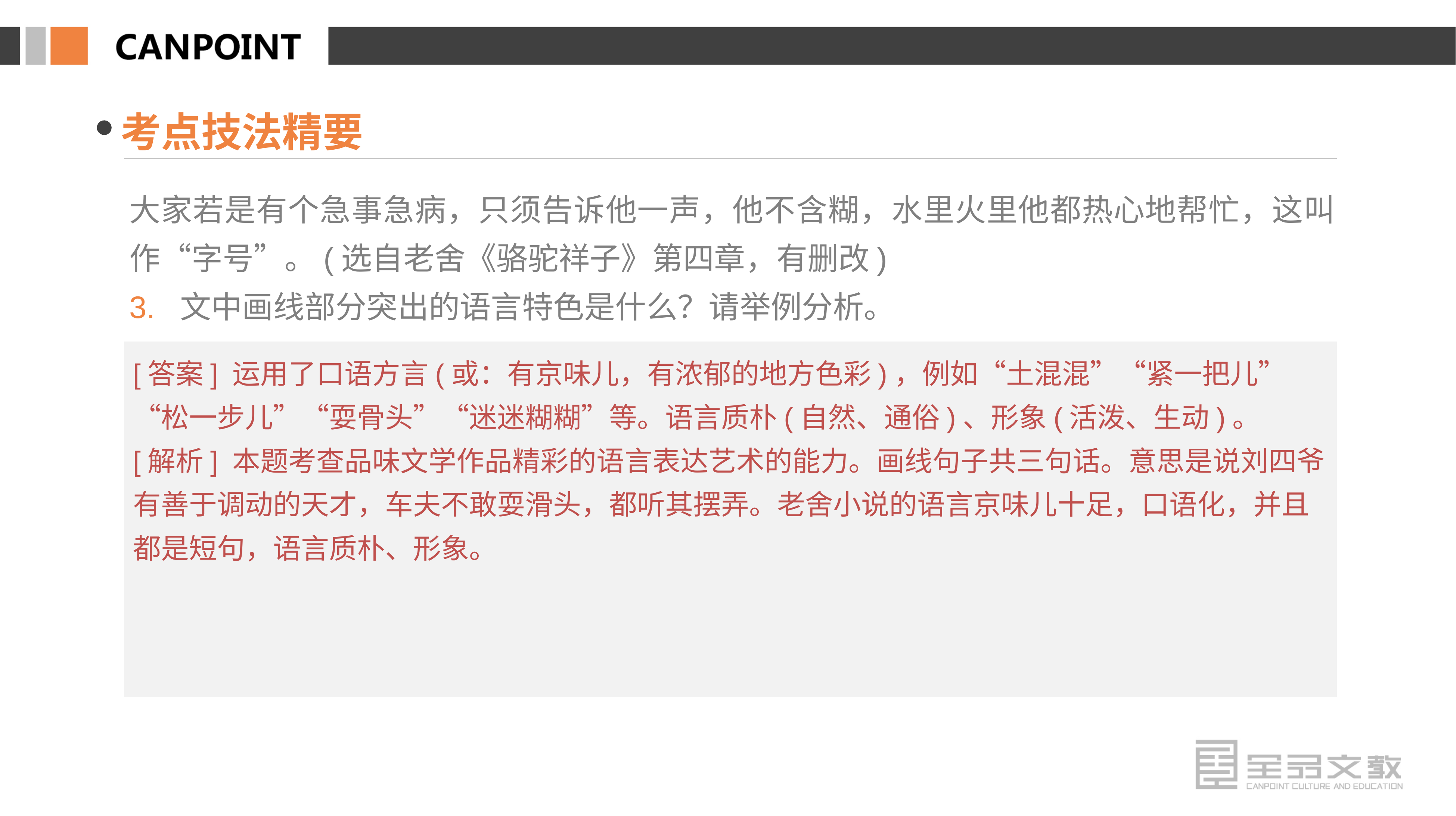

考点技法精要

大家若是有个急事急病，只须告诉他一声，他不含糊，水里火里他都热心地帮忙，这叫作“字号”。(选自老舍《骆驼祥子》第四章，有删改)
3.  文中画线部分突出的语言特色是什么？请举例分析。

[答案] 运用了口语方言(或：有京味儿，有浓郁的地方色彩)，例如“土混混”“紧一把儿”“松一步儿”“耍骨头”“迷迷糊糊”等。语言质朴(自然、通俗)、形象(活泼、生动)。
[解析] 本题考查品味文学作品精彩的语言表达艺术的能力。画线句子共三句话。意思是说刘四爷有善于调动的天才，车夫不敢耍滑头，都听其摆弄。老舍小说的语言京味儿十足，口语化，并且都是短句，语言质朴、形象。